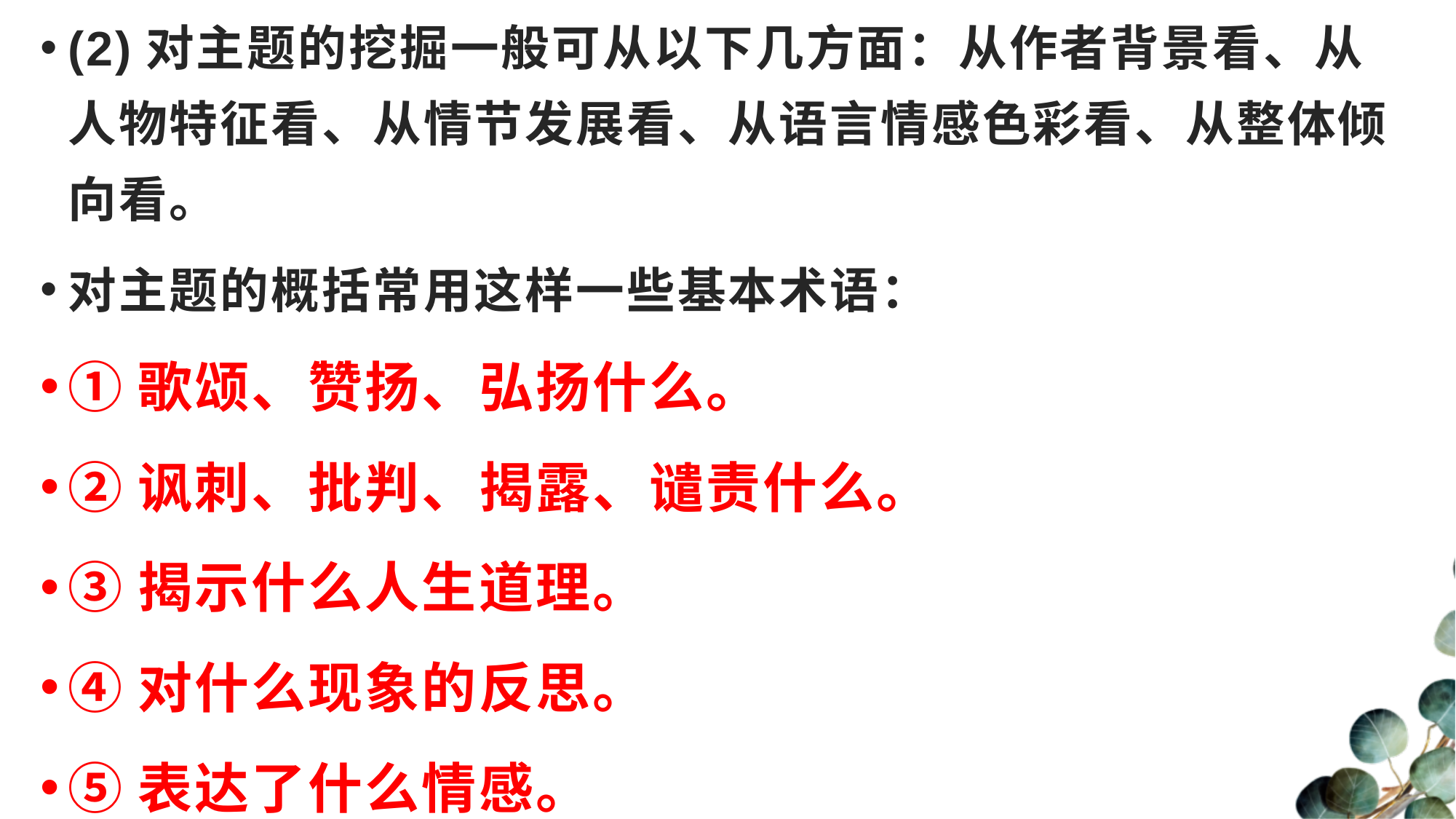

(2)对主题的挖掘一般可从以下几方面：从作者背景看、从人物特征看、从情节发展看、从语言情感色彩看、从整体倾向看。
对主题的概括常用这样一些基本术语：
①歌颂、赞扬、弘扬什么。
②讽刺、批判、揭露、谴责什么。
③揭示什么人生道理。
④对什么现象的反思。
⑤表达了什么情感。